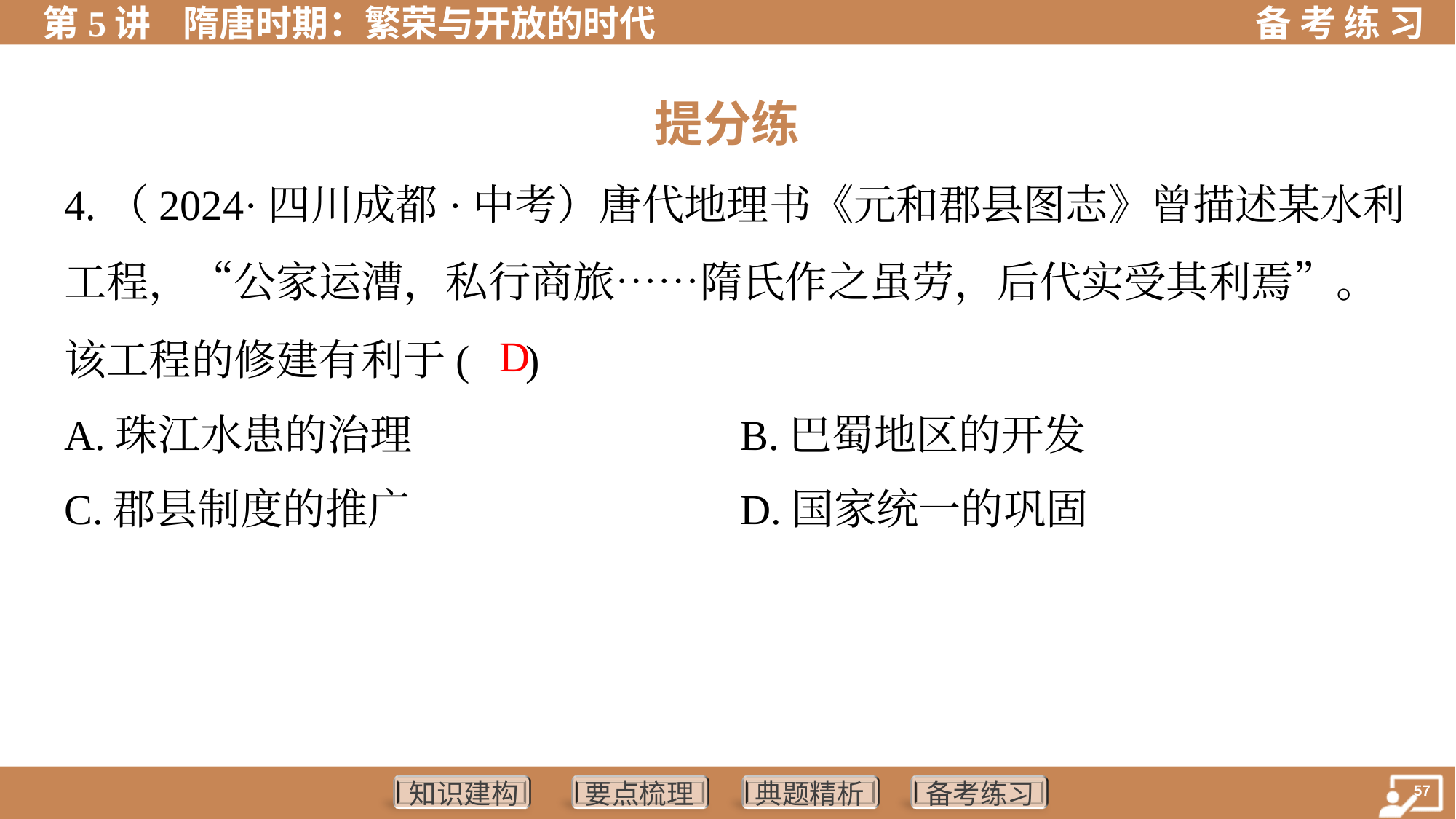

提分练
4.（2024·四川成都·中考）唐代地理书《元和郡县图志》曾描述某水利
工程，“公家运漕，私行商旅……隋氏作之虽劳，后代实受其利焉”。
该工程的修建有利于(     )
   D
A.珠江水患的治理	B.巴蜀地区的开发
C.郡县制度的推广	D.国家统一的巩固